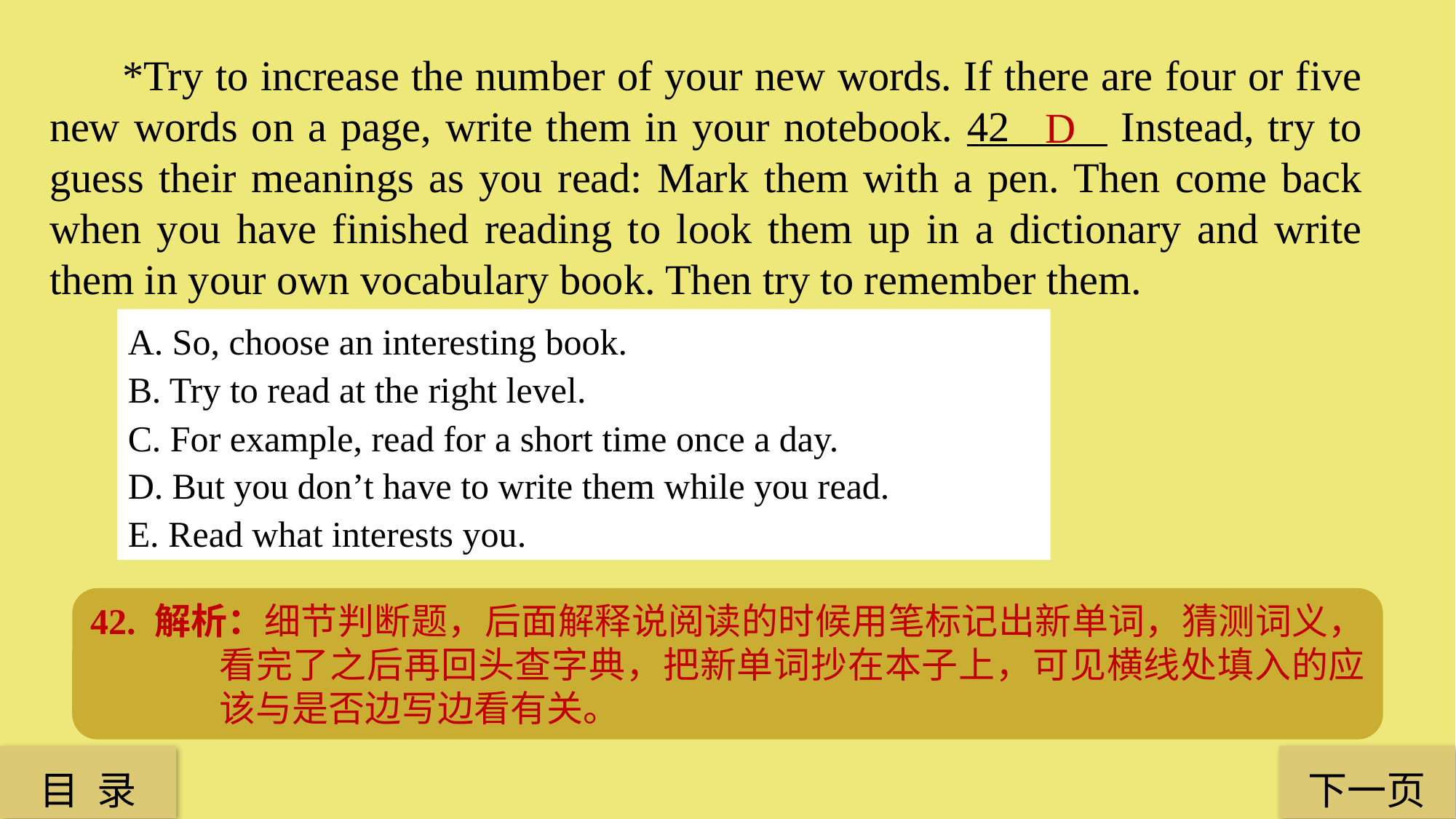

*Try to increase the number of your new words. If there are four or five new words on a page, write them in your notebook. 42        Instead, try to guess their meanings as you read: Mark them with a pen. Then come back when you have finished reading to look them up in a dictionary and write them in your own vocabulary book. Then try to remember them.
D
A. So, choose an interesting book.
B. Try to read at the right level.
C. For example, read for a short time once a day.
D. But you don’t have to write them while you read.
E. Read what interests you.
42. 解析：细节判断题，后面解释说阅读的时候用笔标记出新单词，猜测词义，看完了之后再回头查字典，把新单词抄在本子上，可见横线处填入的应该与是否边写边看有关。